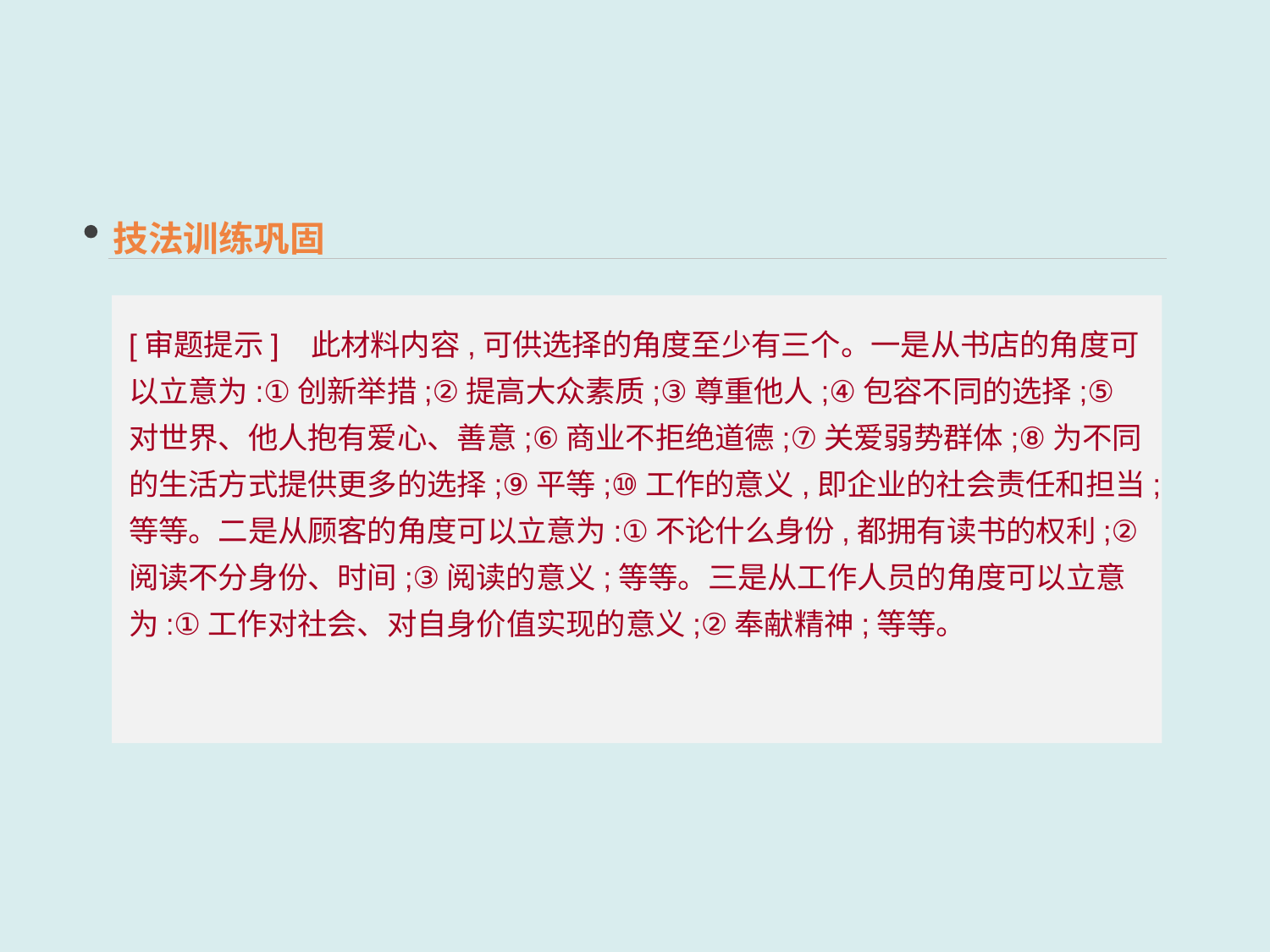

技法训练巩固

[审题提示]   此材料内容,可供选择的角度至少有三个。一是从书店的角度可以立意为:①创新举措;②提高大众素质;③尊重他人;④包容不同的选择;⑤对世界、他人抱有爱心、善意;⑥商业不拒绝道德;⑦关爱弱势群体;⑧为不同的生活方式提供更多的选择;⑨平等;⑩工作的意义,即企业的社会责任和担当;等等。二是从顾客的角度可以立意为:①不论什么身份,都拥有读书的权利;②阅读不分身份、时间;③阅读的意义;等等。三是从工作人员的角度可以立意为:①工作对社会、对自身价值实现的意义;②奉献精神;等等。